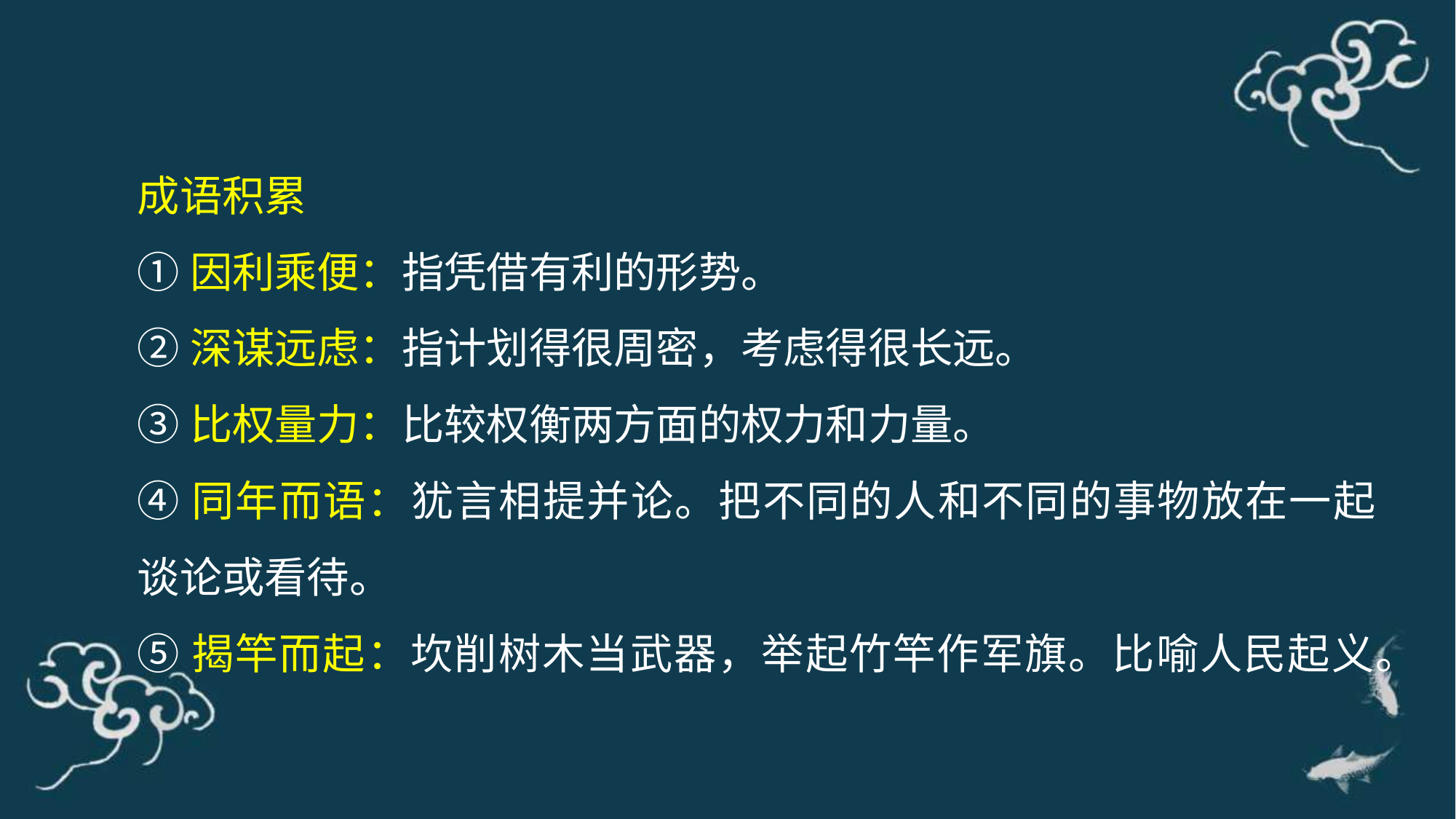

成语积累
①因利乘便：指凭借有利的形势。
②深谋远虑：指计划得很周密，考虑得很长远。
③比权量力：比较权衡两方面的权力和力量。
④同年而语：犹言相提并论。把不同的人和不同的事物放在一起谈论或看待。
⑤揭竿而起：坎削树木当武器，举起竹竿作军旗。比喻人民起义。